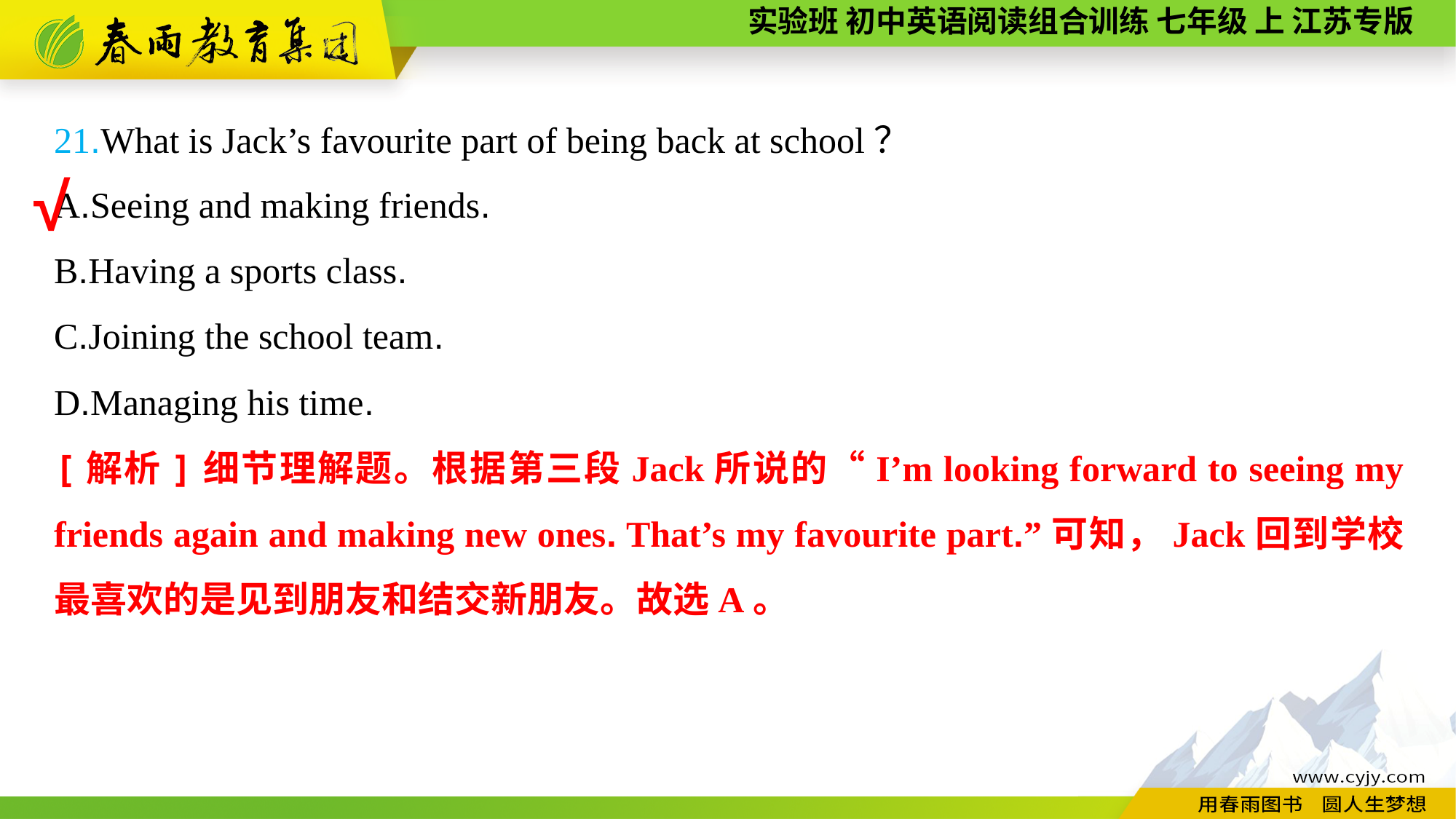

21.What is Jack’s favourite part of being back at school？
A.Seeing and making friends.
B.Having a sports class.
C.Joining the school team.
D.Managing his time.
√
[解析]细节理解题。根据第三段Jack所说的“I’m looking forward to seeing my friends again and making new ones. That’s my favourite part.”可知，Jack回到学校最喜欢的是见到朋友和结交新朋友。故选A。